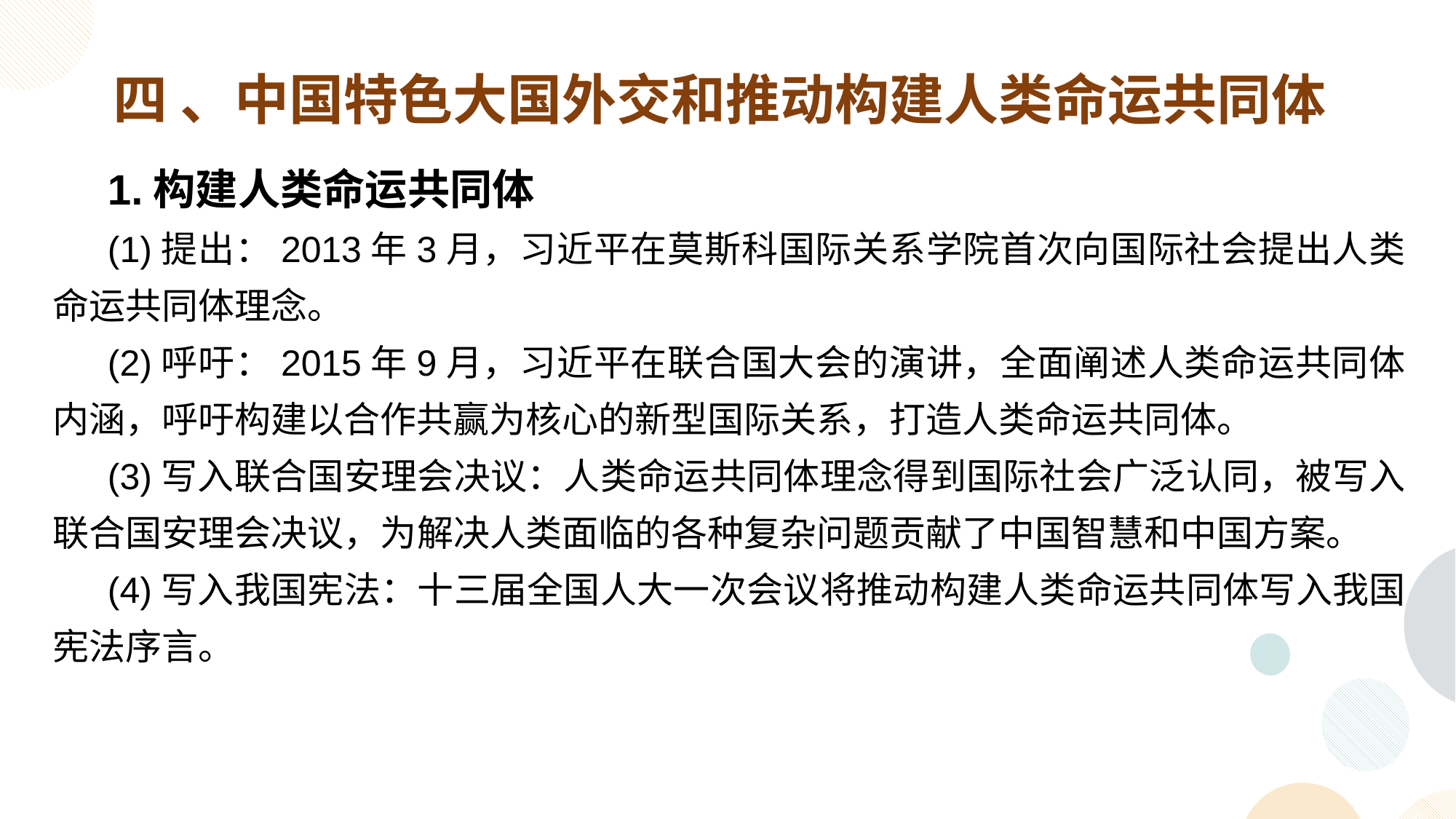

四 、中国特色大国外交和推动构建人类命运共同体
1.构建人类命运共同体
(1)提出：2013年3月，习近平在莫斯科国际关系学院首次向国际社会提出人类命运共同体理念。
(2)呼吁：2015年9月，习近平在联合国大会的演讲，全面阐述人类命运共同体内涵，呼吁构建以合作共赢为核心的新型国际关系，打造人类命运共同体。
(3)写入联合国安理会决议：人类命运共同体理念得到国际社会广泛认同，被写入联合国安理会决议，为解决人类面临的各种复杂问题贡献了中国智慧和中国方案。
(4)写入我国宪法：十三届全国人大一次会议将推动构建人类命运共同体写入我国宪法序言。